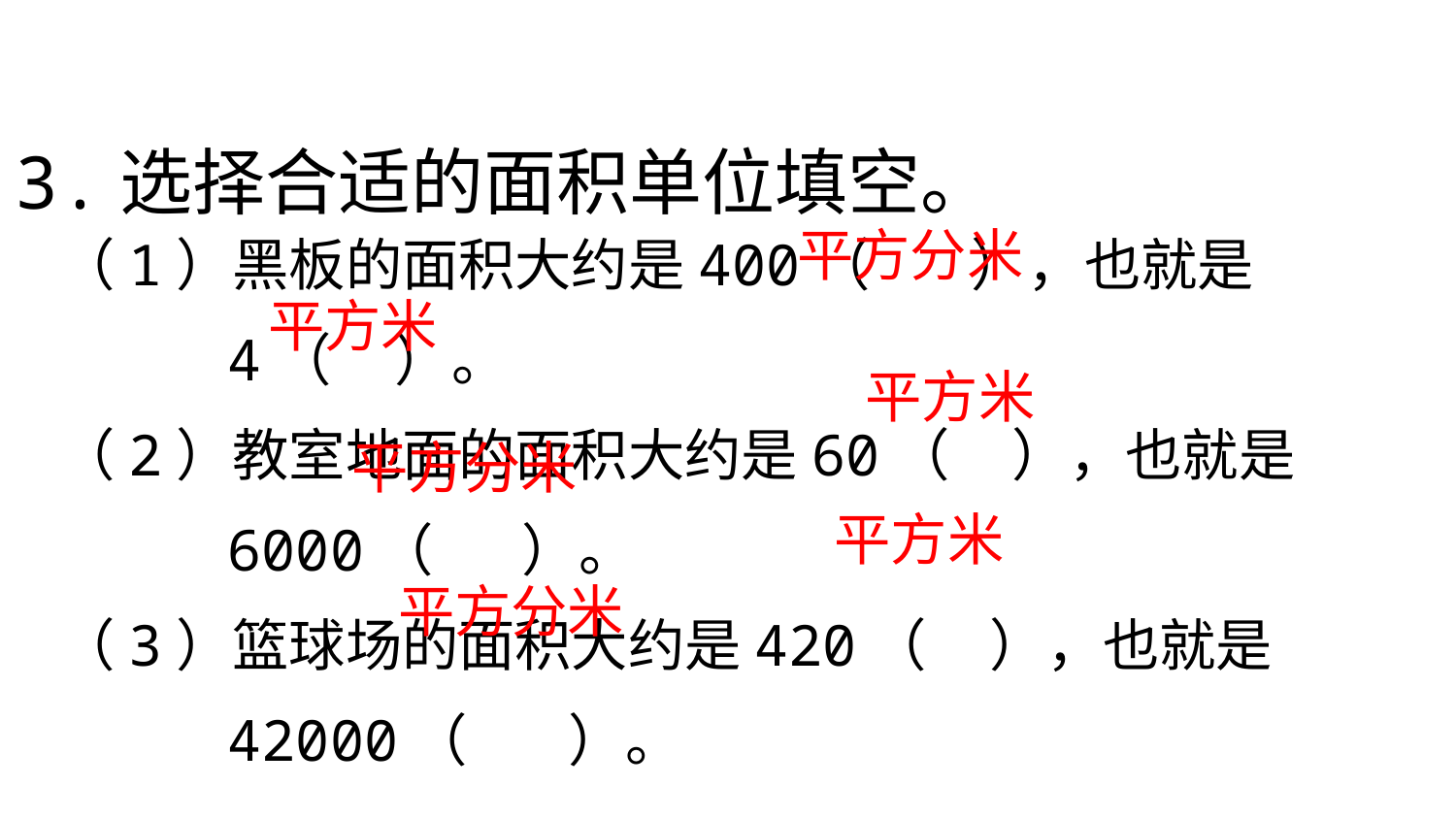

3.选择合适的面积单位填空。
（1）黑板的面积大约是400（        ），也就是
     4（     ）。
（2）教室地面的面积大约是60（     ），也就是
     6000（       ）。
（3）篮球场的面积大约是420（     ），也就是
     42000（        ）。
平方分米
 平方米
平方米
平方分米
平方米
平方分米